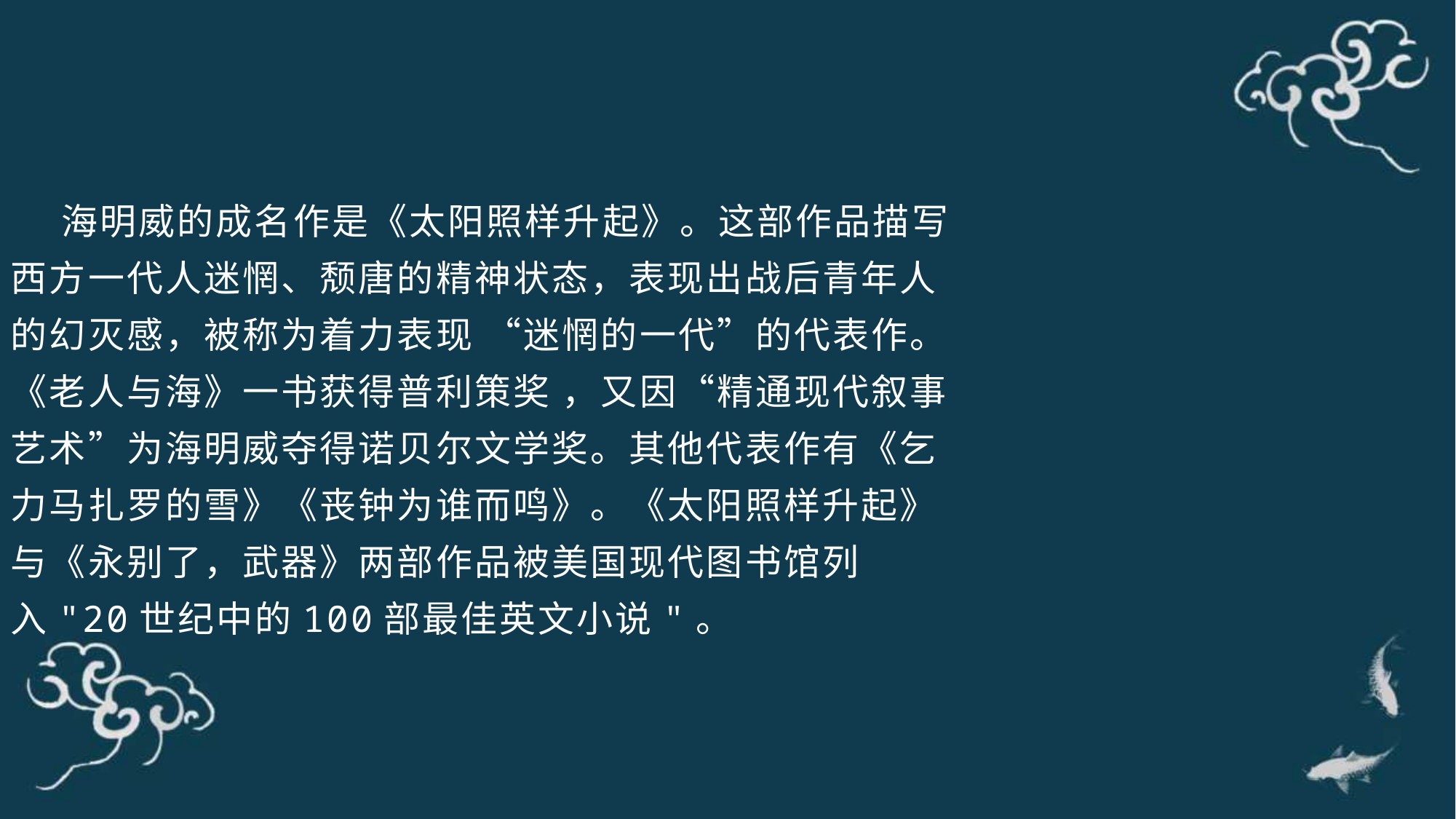

海明威的成名作是《太阳照样升起》。这部作品描写西方一代人迷惘、颓唐的精神状态，表现出战后青年人的幻灭感，被称为着力表现 “迷惘的一代”的代表作。《老人与海》一书获得普利策奖 ，又因“精通现代叙事艺术”为海明威夺得诺贝尔文学奖。其他代表作有《乞力马扎罗的雪》《丧钟为谁而鸣》。《太阳照样升起》与《永别了，武器》两部作品被美国现代图书馆列入"20世纪中的100部最佳英文小说"。